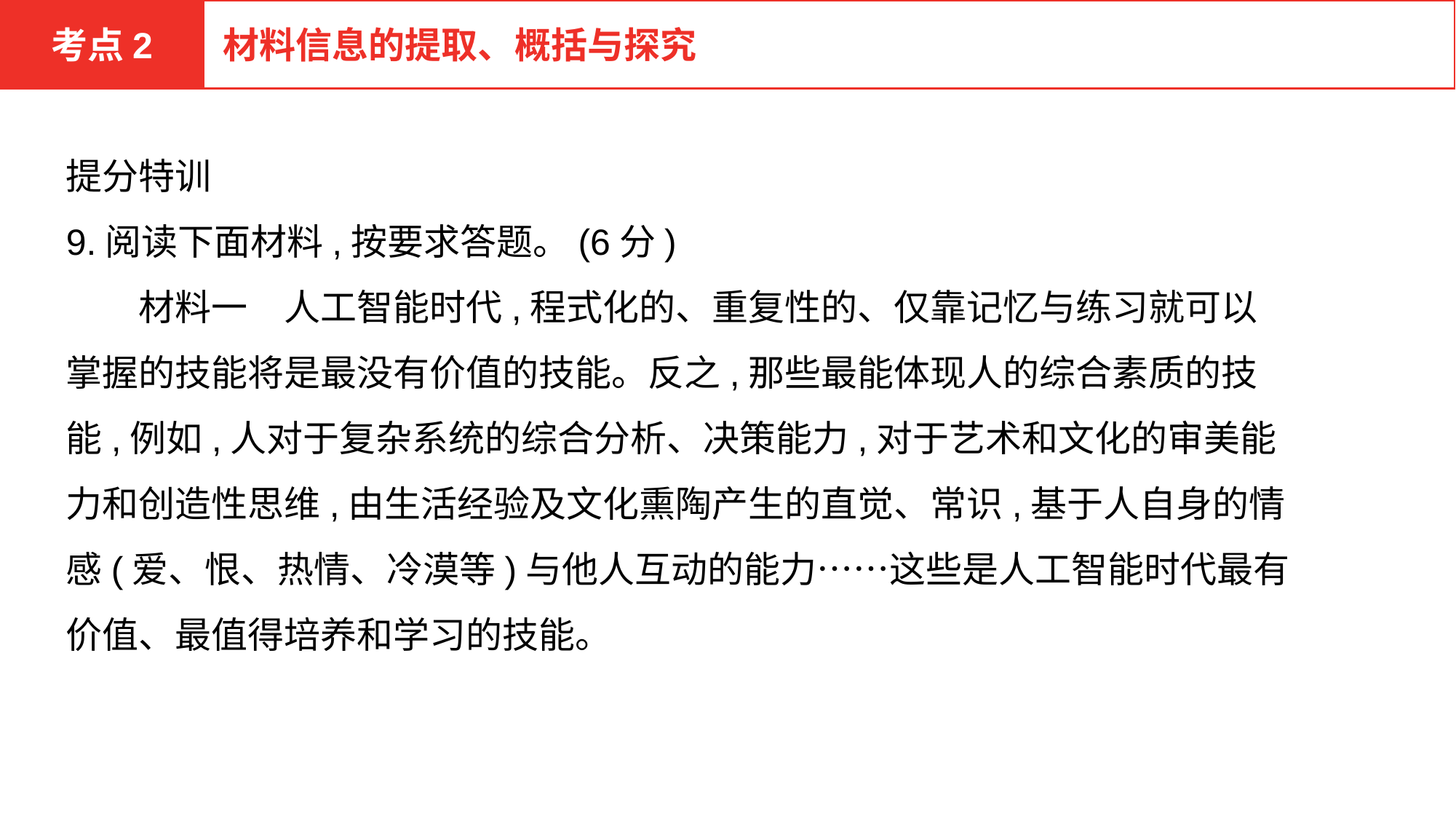

考点2
材料信息的提取、概括与探究
提分特训
9.阅读下面材料,按要求答题。(6分)
　　材料一　人工智能时代,程式化的、重复性的、仅靠记忆与练习就可以掌握的技能将是最没有价值的技能。反之,那些最能体现人的综合素质的技能,例如,人对于复杂系统的综合分析、决策能力,对于艺术和文化的审美能力和创造性思维,由生活经验及文化熏陶产生的直觉、常识,基于人自身的情感(爱、恨、热情、冷漠等)与他人互动的能力……这些是人工智能时代最有价值、最值得培养和学习的技能。